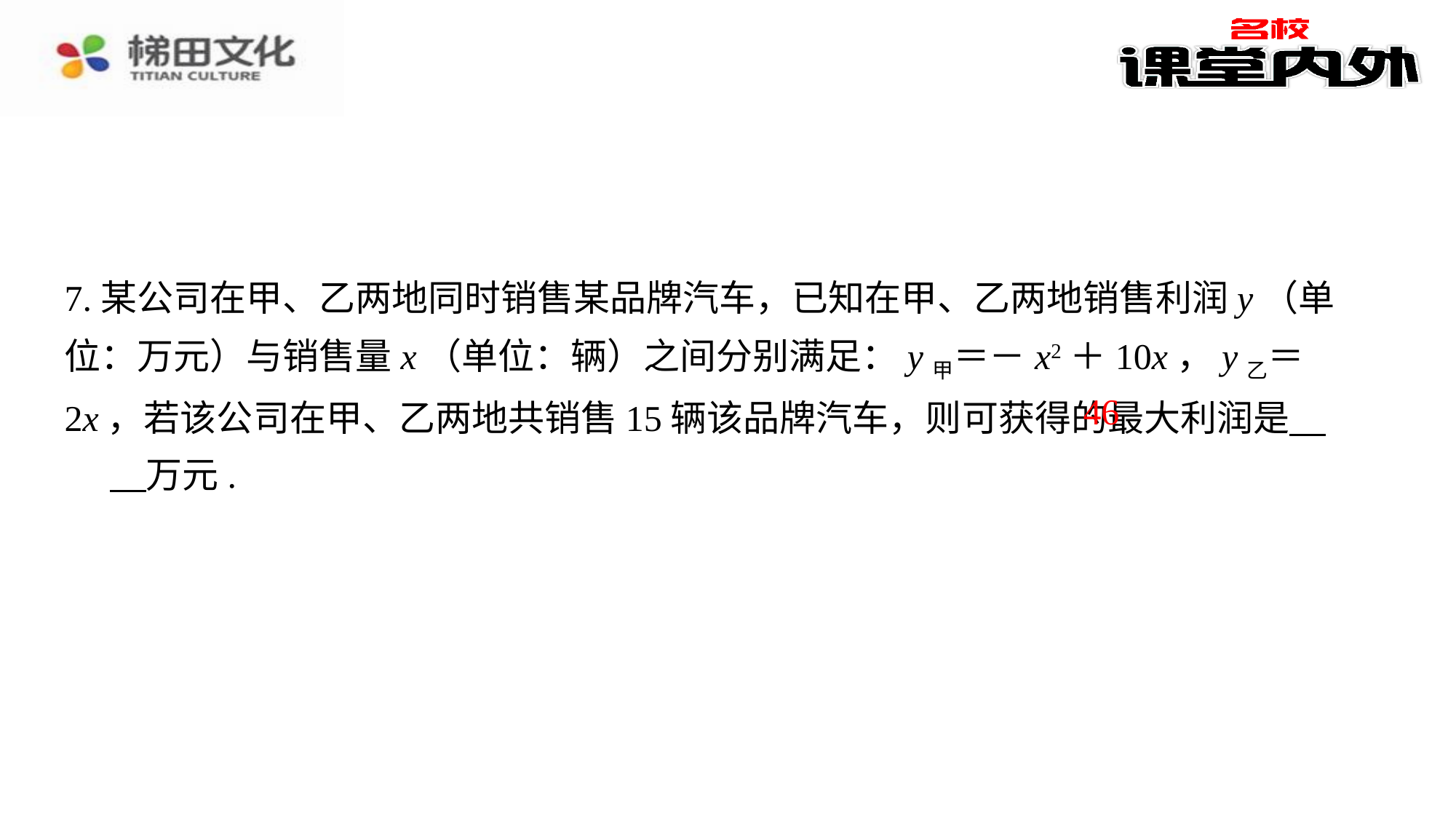

7.某公司在甲、乙两地同时销售某品牌汽车，已知在甲、乙两地销售利润y（单位：万元）与销售量x（单位：辆）之间分别满足：y甲＝－x2＋10x，y乙＝2x，若该公司在甲、乙两地共销售15辆该品牌汽车，则可获得的最大利润是 　46　⁠万元.
46